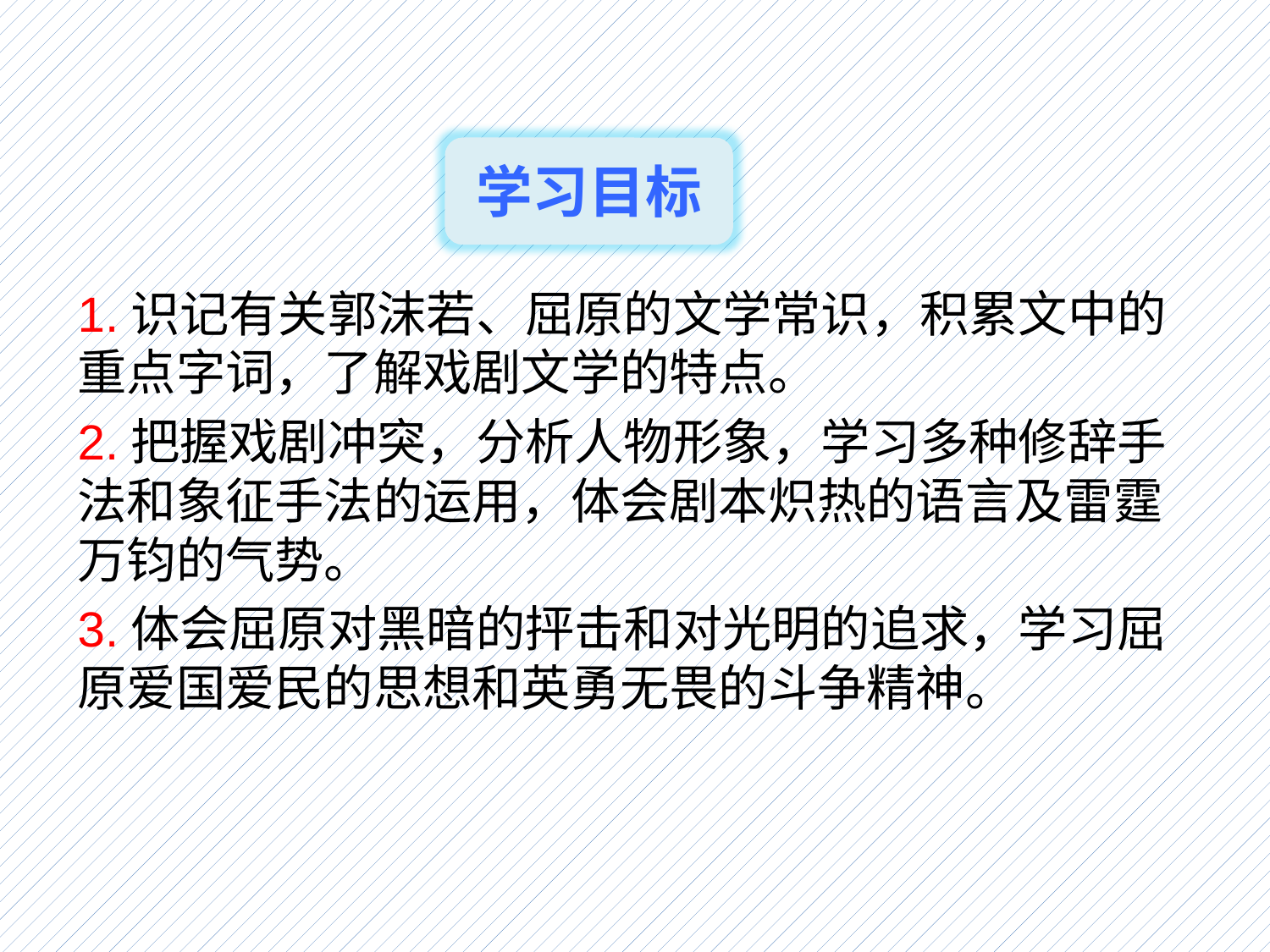

学习目标
1.识记有关郭沫若、屈原的文学常识，积累文中的重点字词，了解戏剧文学的特点。
2.把握戏剧冲突，分析人物形象，学习多种修辞手法和象征手法的运用，体会剧本炽热的语言及雷霆万钧的气势。
3.体会屈原对黑暗的抨击和对光明的追求，学习屈原爱国爱民的思想和英勇无畏的斗争精神。